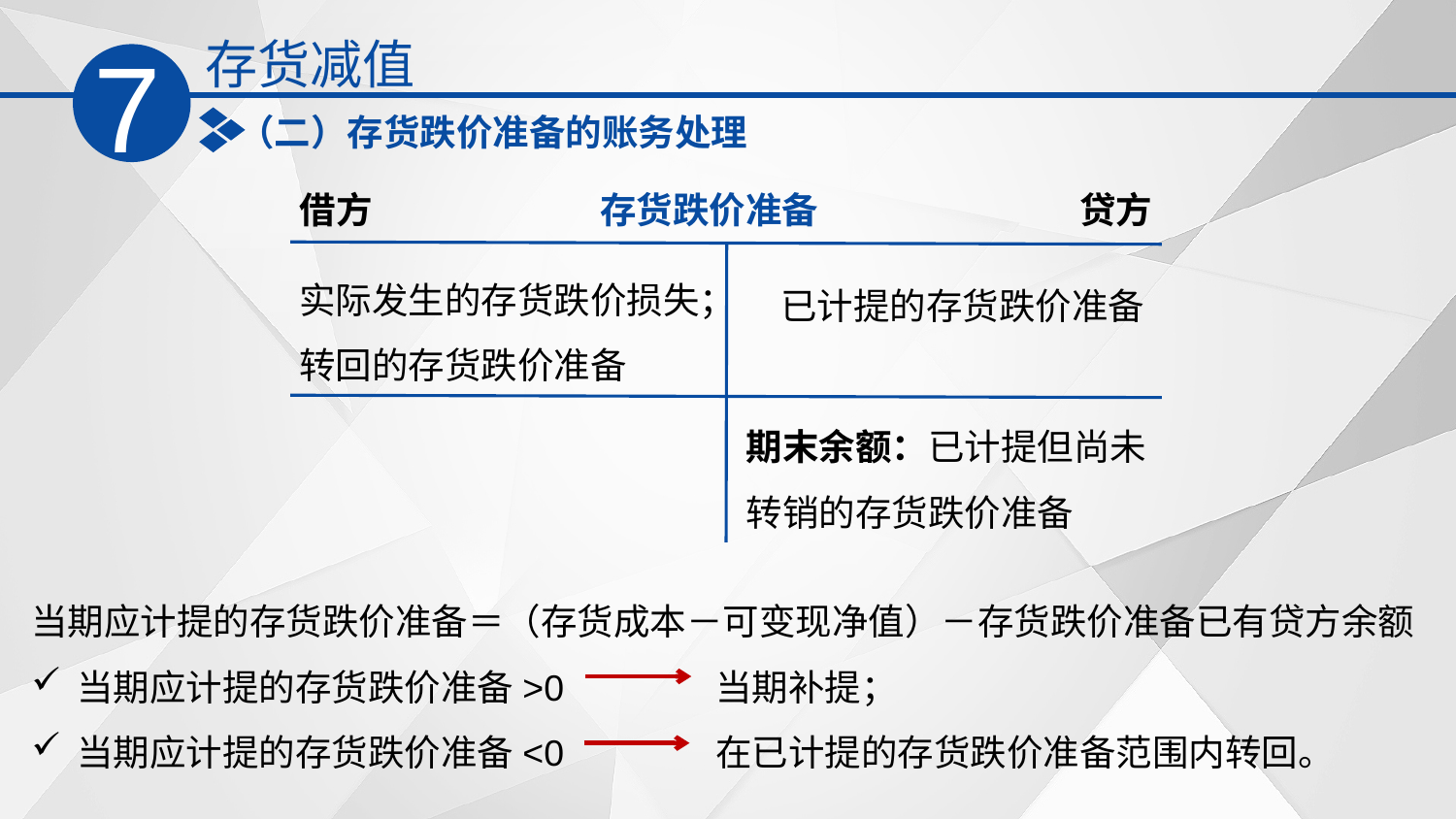

存货减值
7

（二）存货跌价准备的账务处理

借方
存货跌价准备
贷方
实际发生的存货跌价损失；
转回的存货跌价准备
已计提的存货跌价准备
期末余额：已计提但尚未转销的存货跌价准备
当期应计提的存货跌价准备＝（存货成本－可变现净值）－存货跌价准备已有贷方余额
当期应计提的存货跌价准备>0              当期补提；
当期应计提的存货跌价准备<0              在已计提的存货跌价准备范围内转回。